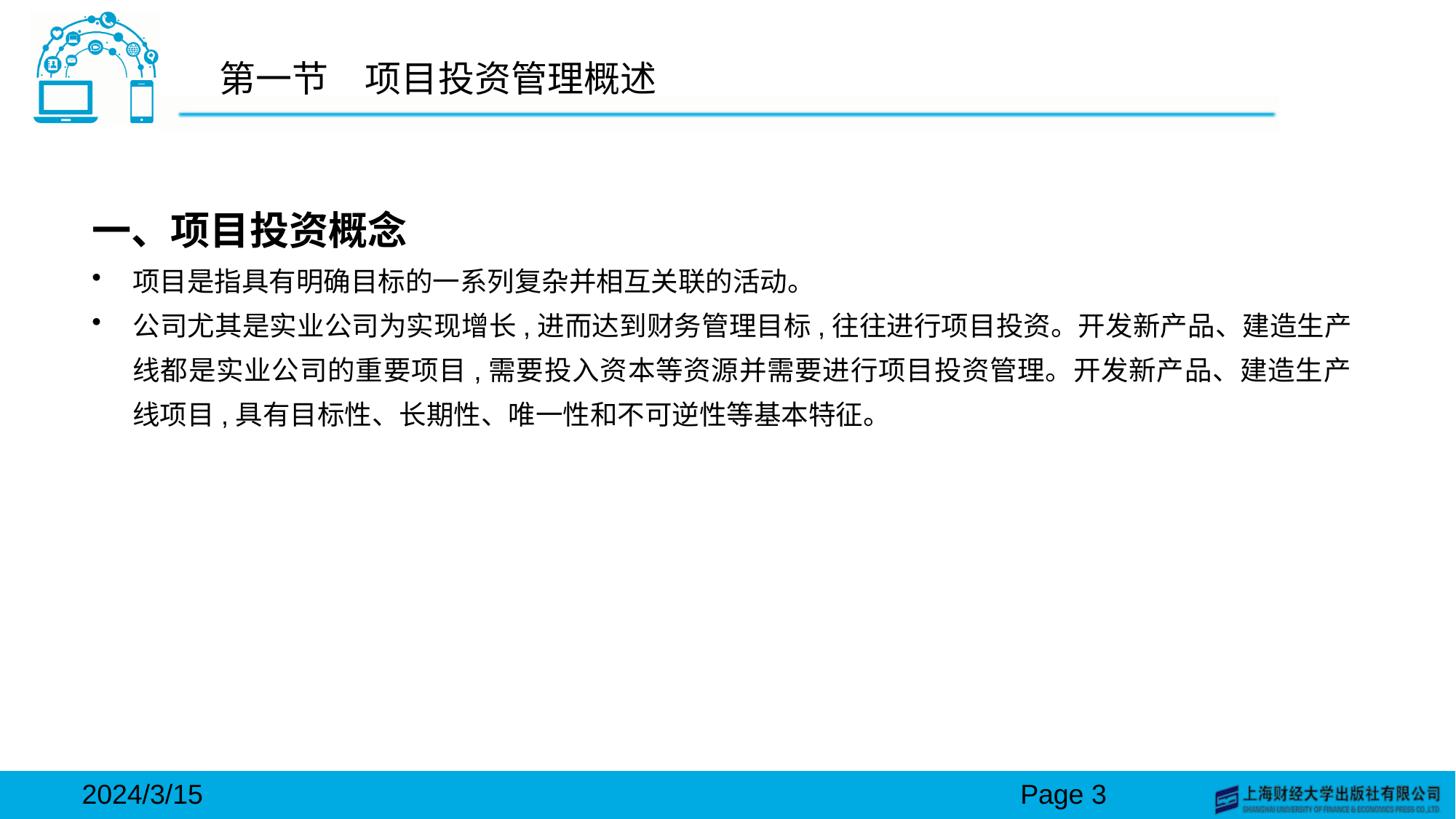

# 第一节　项目投资管理概述
一、项目投资概念
项目是指具有明确目标的一系列复杂并相互关联的活动。
公司尤其是实业公司为实现增长,进而达到财务管理目标,往往进行项目投资。开发新产品、建造生产线都是实业公司的重要项目,需要投入资本等资源并需要进行项目投资管理。开发新产品、建造生产线项目,具有目标性、长期性、唯一性和不可逆性等基本特征。

2024/3/15
Page 3